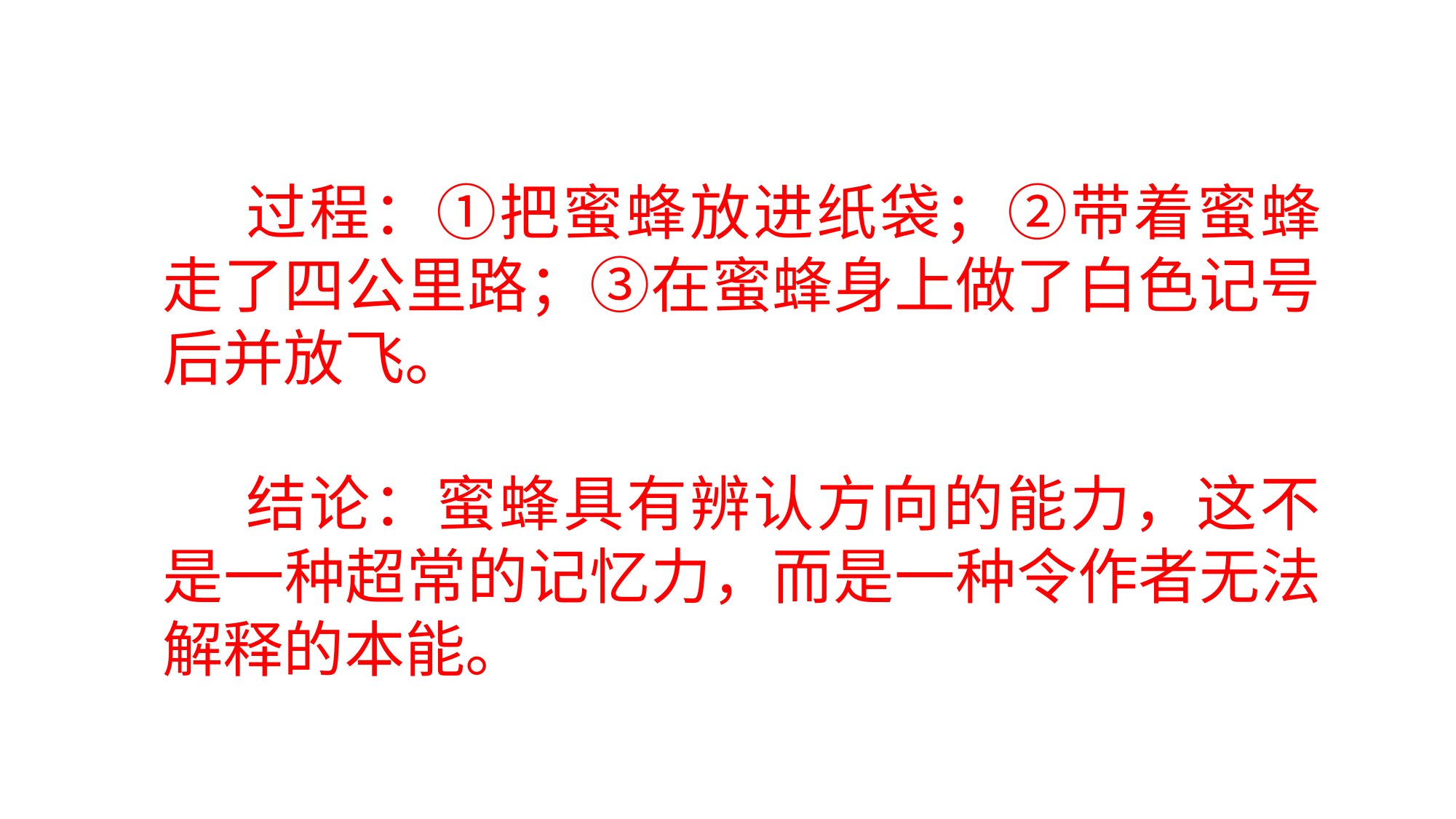

过程：①把蜜蜂放进纸袋；②带着蜜蜂走了四公里路；③在蜜蜂身上做了白色记号后并放飞。

    结论：蜜蜂具有辨认方向的能力，这不是一种超常的记忆力，而是一种令作者无法解释的本能。